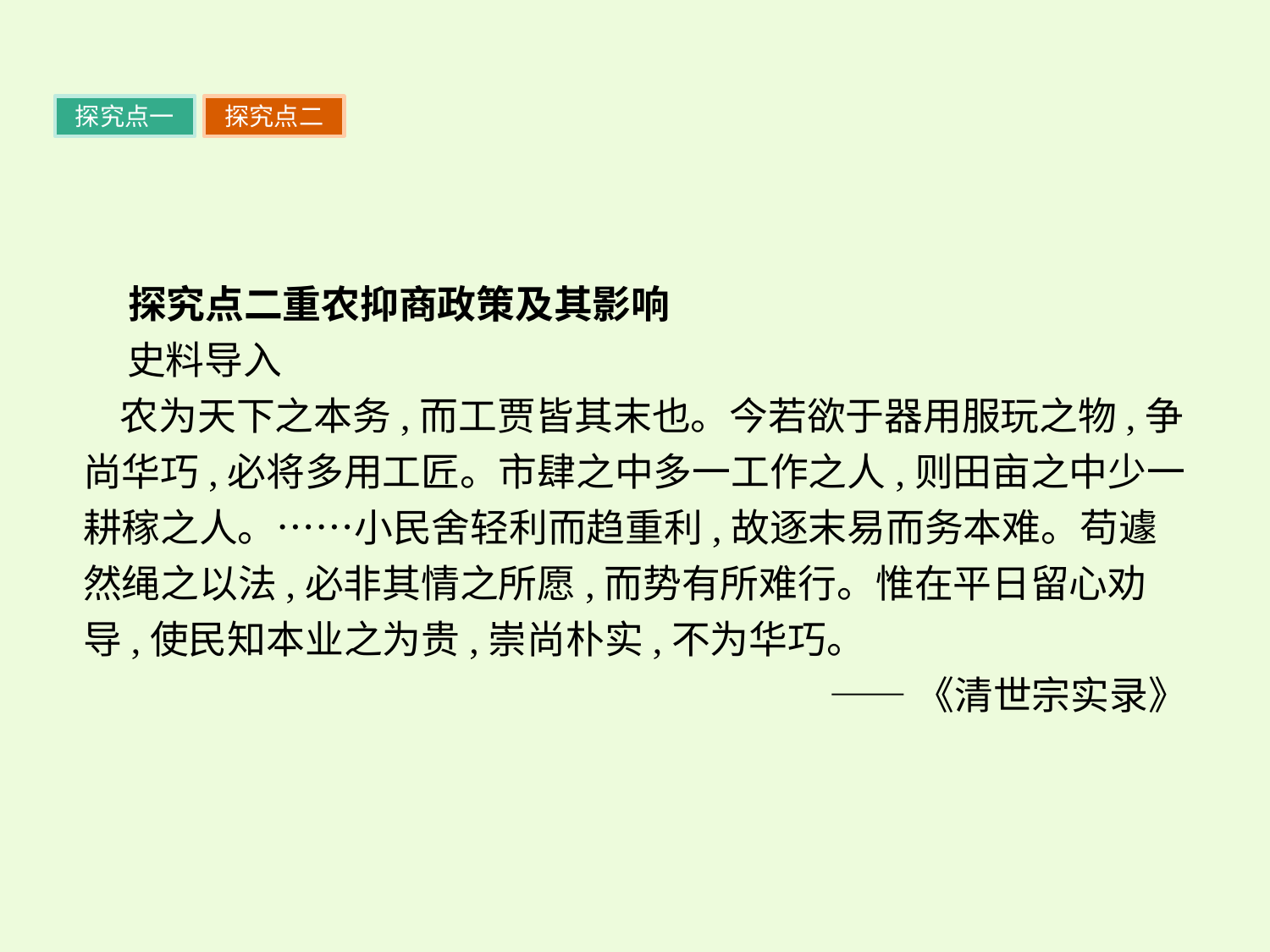

探究点一
探究点二
    探究点二重农抑商政策及其影响
    史料导入
农为天下之本务,而工贾皆其末也。今若欲于器用服玩之物,争尚华巧,必将多用工匠。市肆之中多一工作之人,则田亩之中少一耕稼之人。……小民舍轻利而趋重利,故逐末易而务本难。苟遽然绳之以法,必非其情之所愿,而势有所难行。惟在平日留心劝导,使民知本业之为贵,崇尚朴实,不为华巧。
——《清世宗实录》